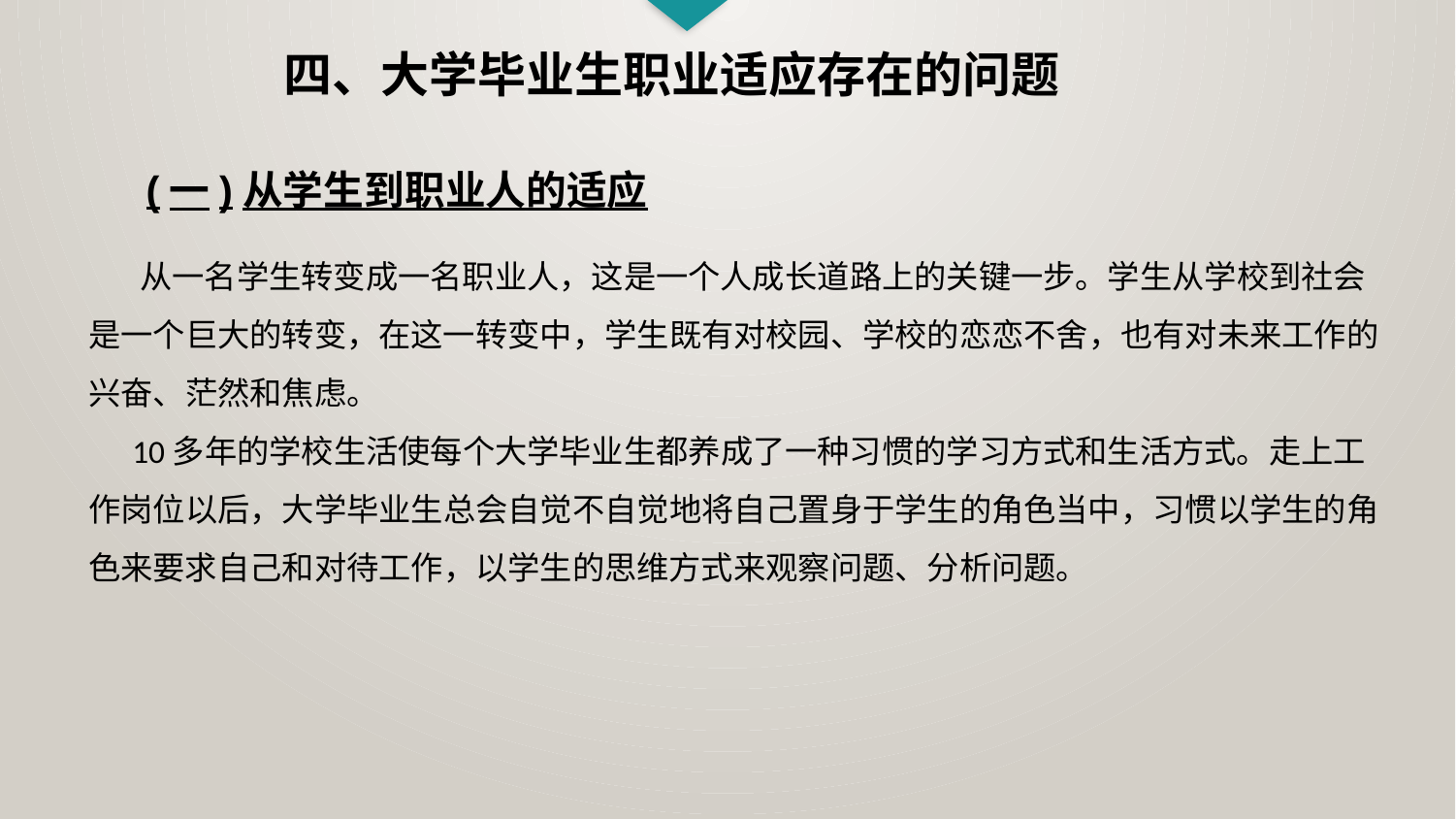

四、大学毕业生职业适应存在的问题
(一)从学生到职业人的适应
      从一名学生转变成一名职业人，这是一个人成长道路上的关键一步。学生从学校到社会是一个巨大的转变，在这一转变中，学生既有对校园、学校的恋恋不舍，也有对未来工作的兴奋、茫然和焦虑。
      10多年的学校生活使每个大学毕业生都养成了一种习惯的学习方式和生活方式。走上工作岗位以后，大学毕业生总会自觉不自觉地将自己置身于学生的角色当中，习惯以学生的角色来要求自己和对待工作，以学生的思维方式来观察问题、分析问题。
36